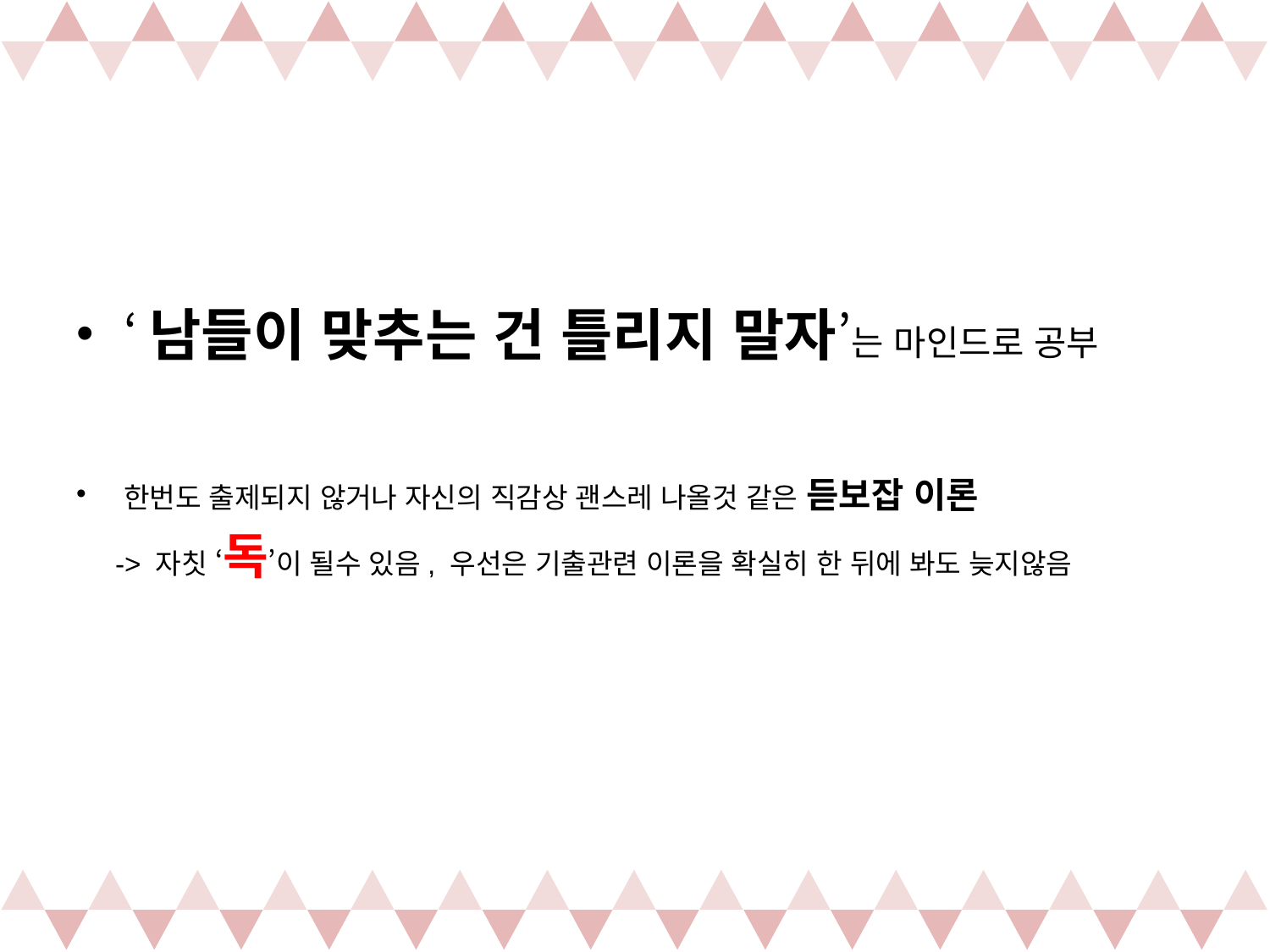

#

‘남들이 맞추는 건 틀리지 말자’는 마인드로 공부

한번도 출제되지 않거나 자신의 직감상 괜스레 나올것 같은 듣보잡 이론
     -> 자칫 ‘독’이 될수 있음, 우선은 기출관련 이론을 확실히 한 뒤에 봐도 늦지않음